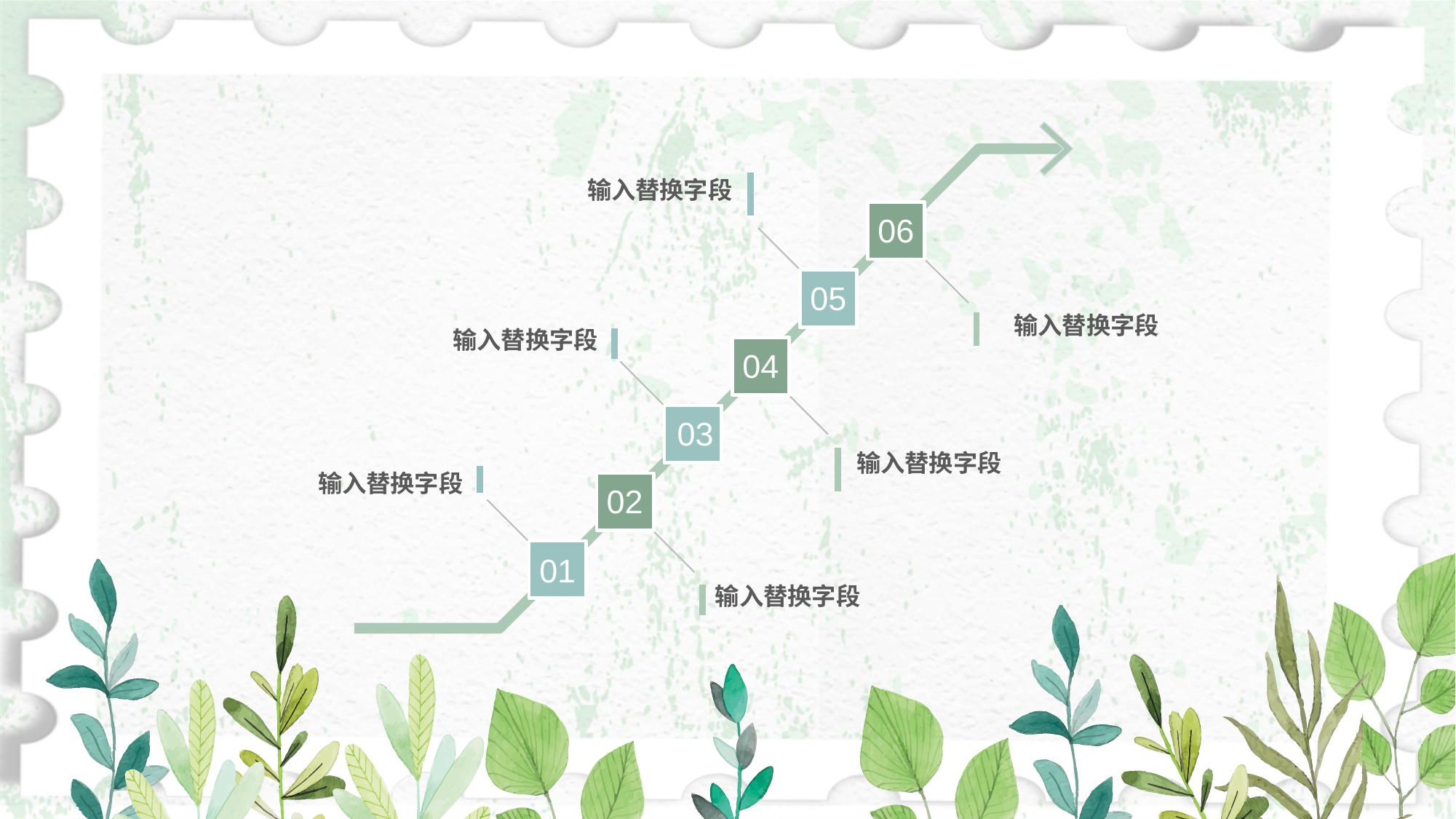

输入替换字段

06

05
输入替换字段

输入替换字段

04

03
输入替换字段

输入替换字段

02

01
输入替换字段